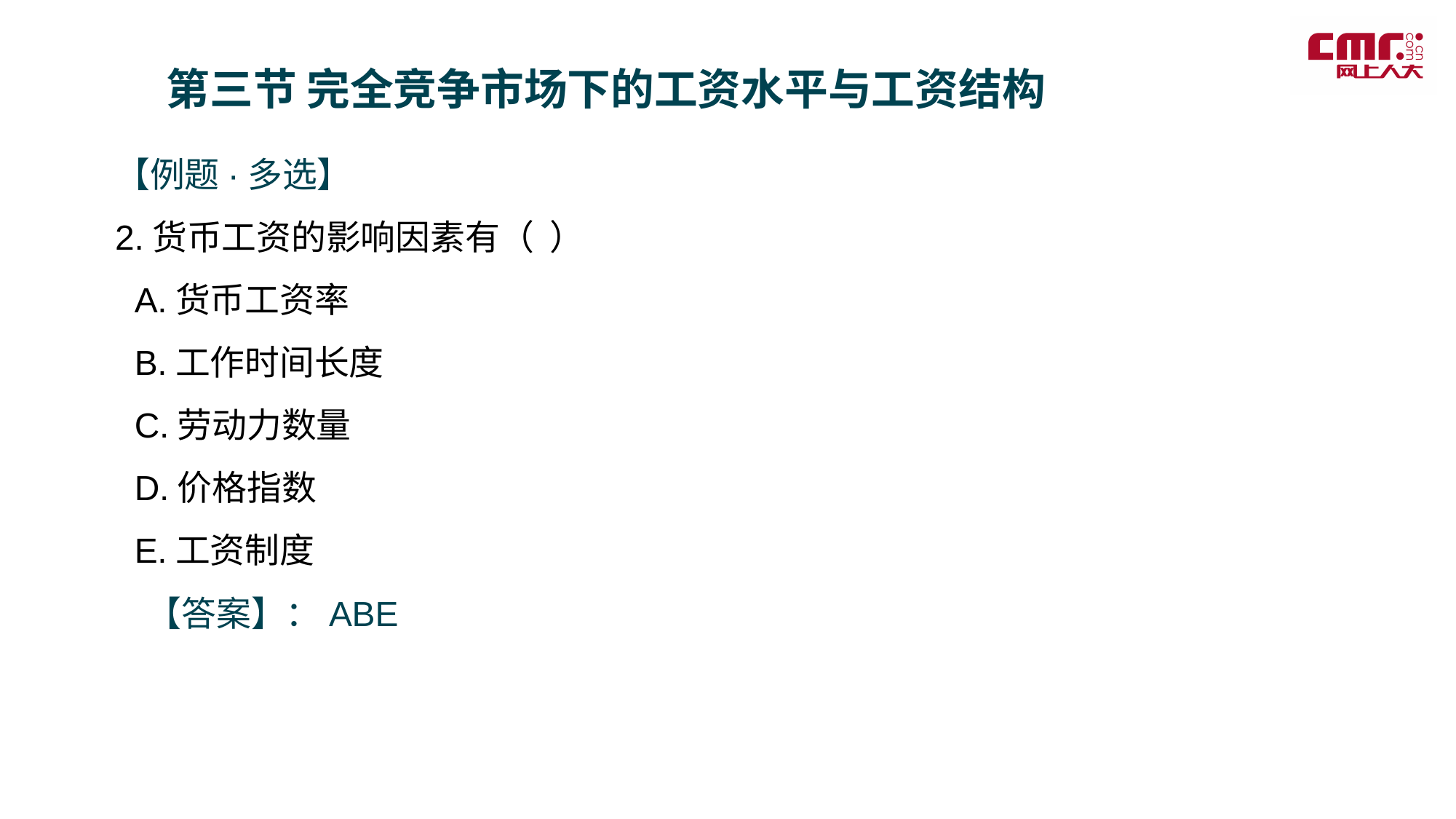

第三节 完全竞争市场下的工资水平与工资结构
【例题·多选】
2.货币工资的影响因素有（  ）
  A.货币工资率
  B.工作时间长度
  C.劳动力数量
  D.价格指数
  E.工资制度
   【答案】：ABE